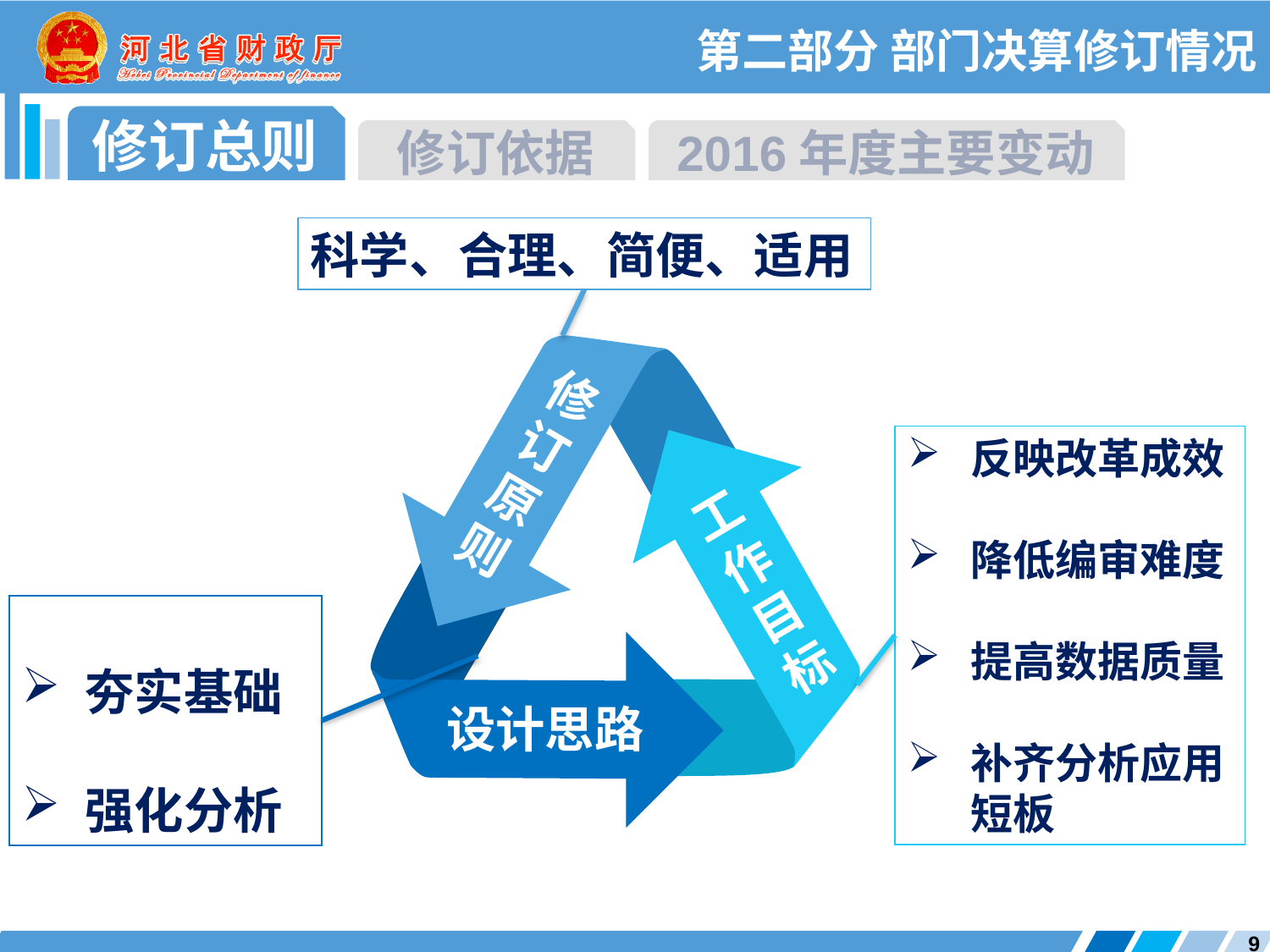

第二部分 部门决算修订情况
修订总则
修订依据
2016年度主要变动
科学、合理、简便、适用

修订原则

工作目标

设计思路
反映改革成效

降低编审难度

提高数据质量

补齐分析应用短板
夯实基础
强化分析
9